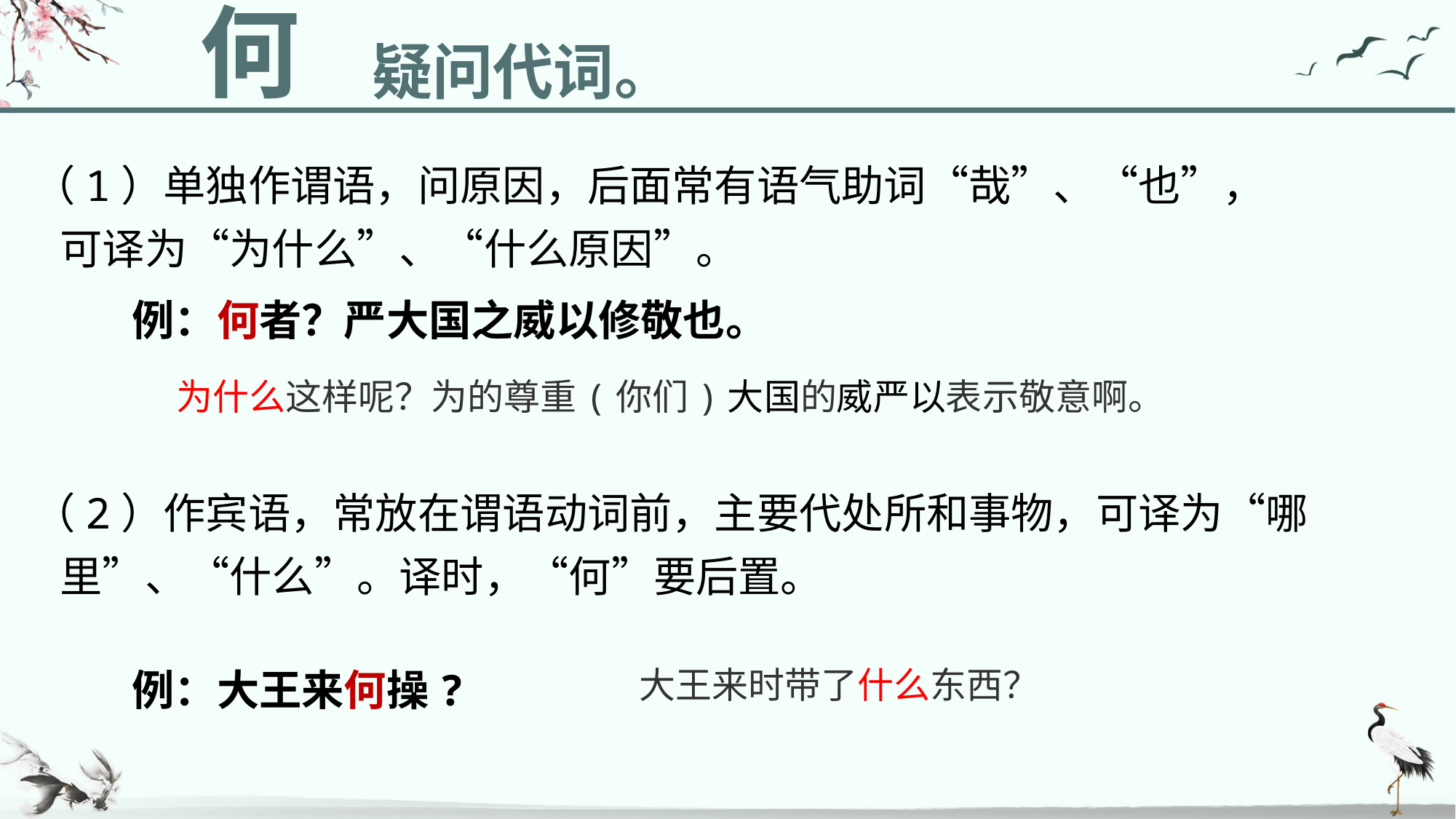

何

疑问代词。
（1）单独作谓语，问原因，后面常有语气助词“哉”、“也”，可译为“为什么”、“什么原因”。
例：何者？严大国之威以修敬也。
为什么这样呢？为的尊重(你们)大国的威严以表示敬意啊。
（2）作宾语，常放在谓语动词前，主要代处所和事物，可译为“哪里”、“什么”。译时，“何”要后置。
例：大王来何操?
大王来时带了什么东西？